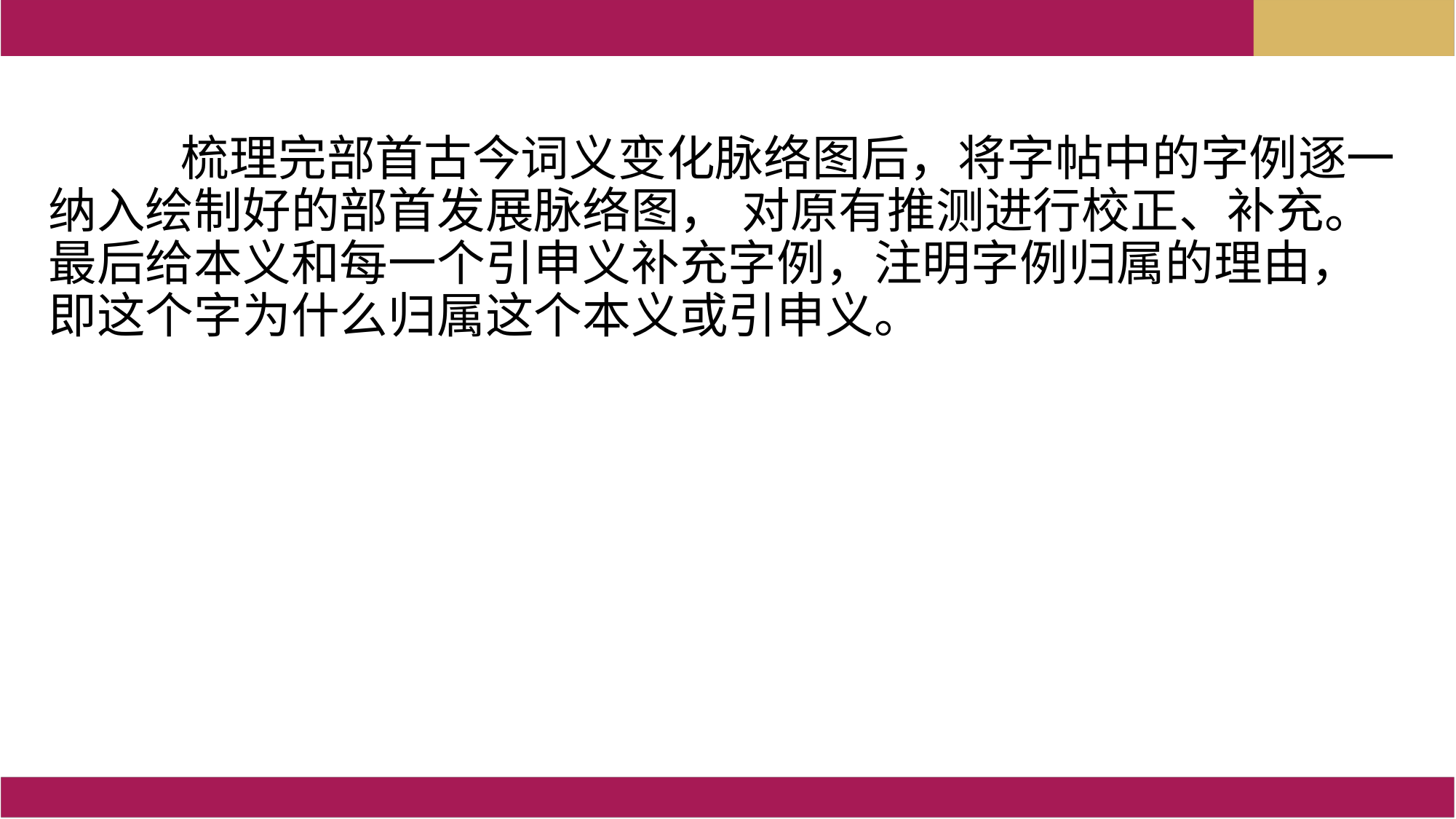

梳理完部首古今词义变化脉络图后，将字帖中的字例逐一纳入绘制好的部首发展脉络图， 对原有推测进行校正、补充。最后给本义和每一个引申义补充字例，注明字例归属的理由，即这个字为什么归属这个本义或引申义。